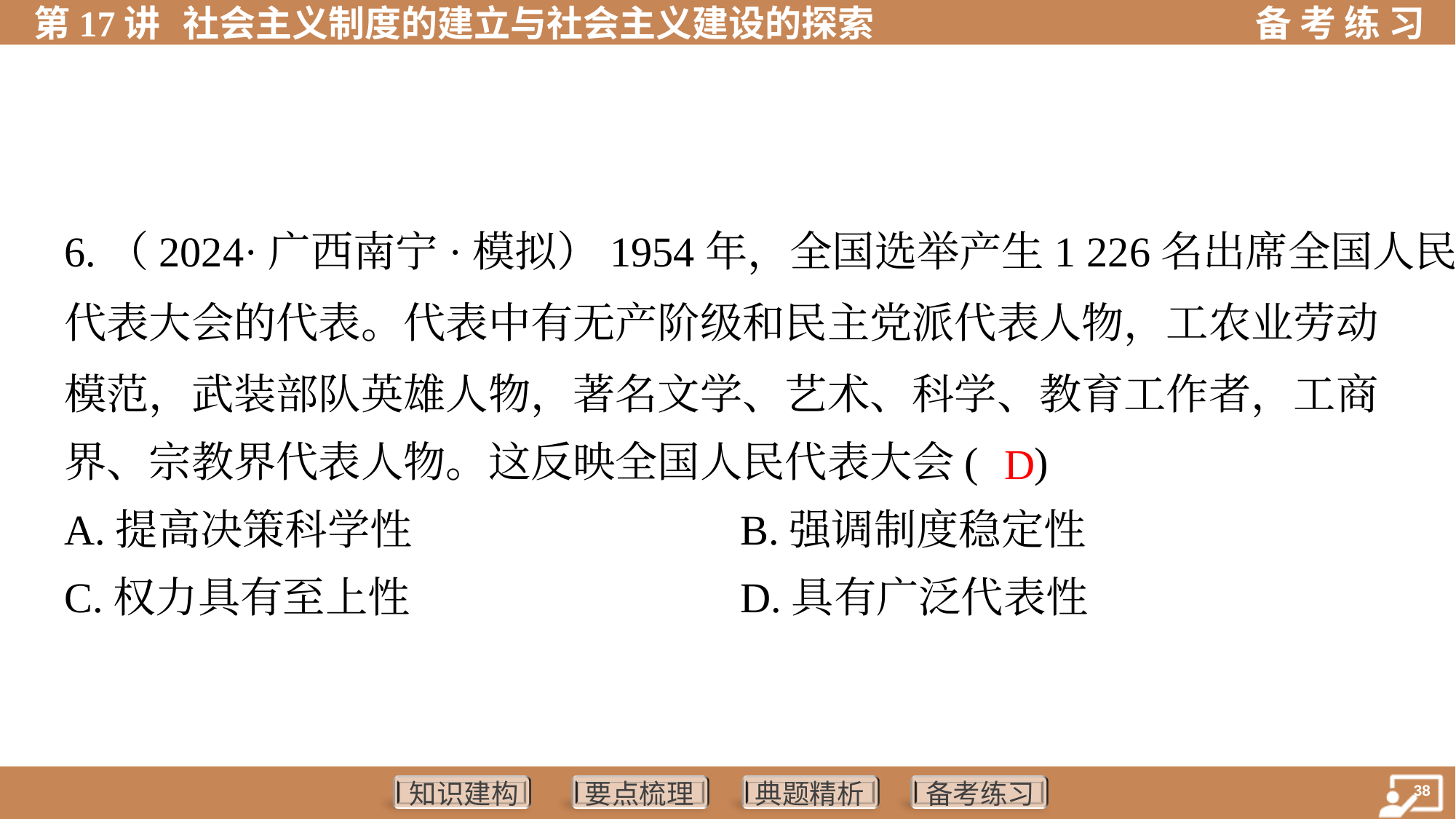

6.（2024·广西南宁·模拟）1954年，全国选举产生1 226名出席全国人民
代表大会的代表。代表中有无产阶级和民主党派代表人物，工农业劳动
模范，武装部队英雄人物，著名文学、艺术、科学、教育工作者，工商
界、宗教界代表人物。这反映全国人民代表大会(     )
D
A.提高决策科学性	B.强调制度稳定性
C.权力具有至上性	D.具有广泛代表性